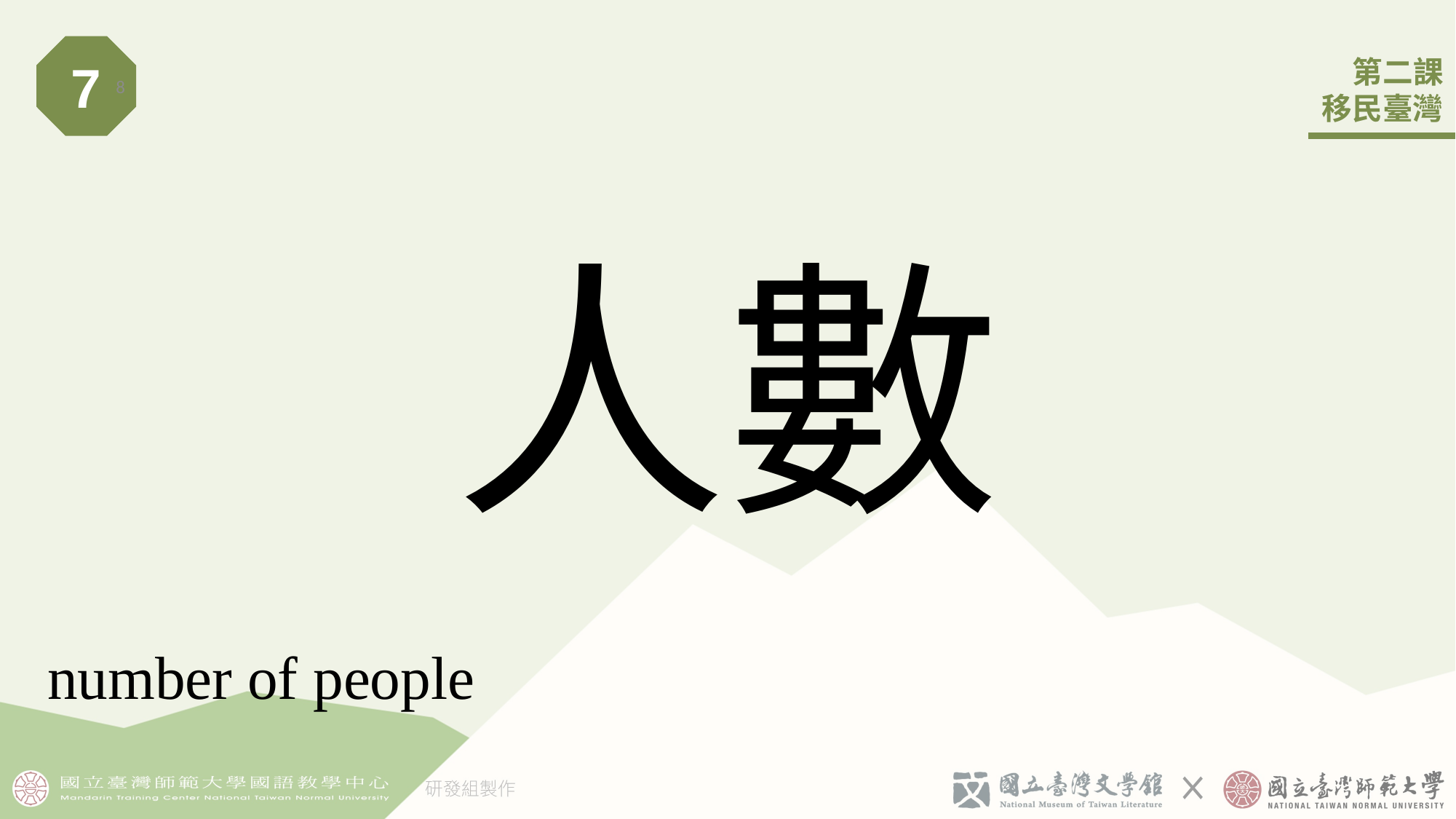

7
8
# 人數
number of people